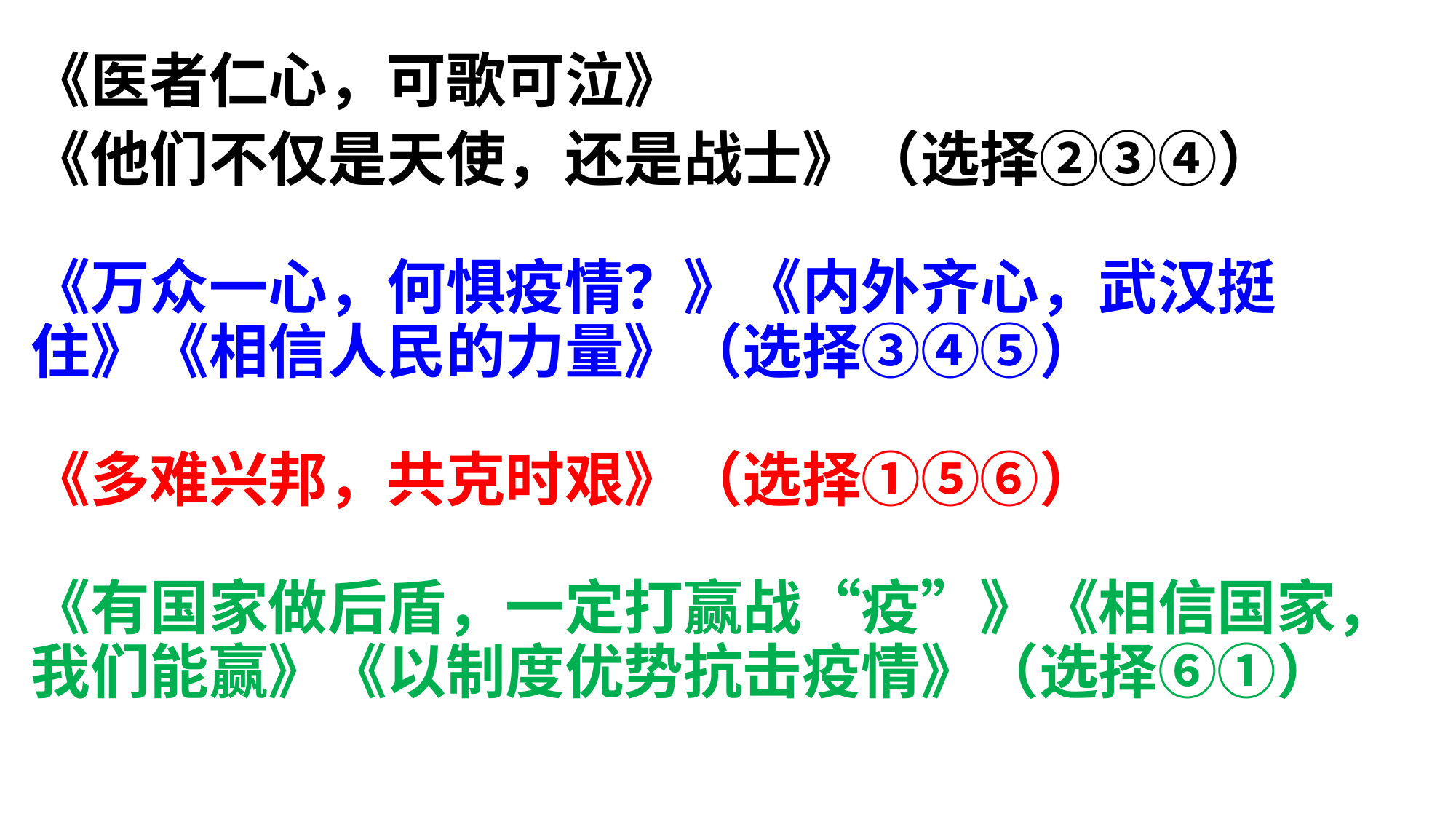

《医者仁心，可歌可泣》
《他们不仅是天使，还是战士》（选择②③④）
《万众一心，何惧疫情？》《内外齐心，武汉挺住》《相信人民的力量》（选择③④⑤）
《多难兴邦，共克时艰》（选择①⑤⑥）
《有国家做后盾，一定打赢战“疫”》《相信国家，我们能赢》《以制度优势抗击疫情》（选择⑥①）